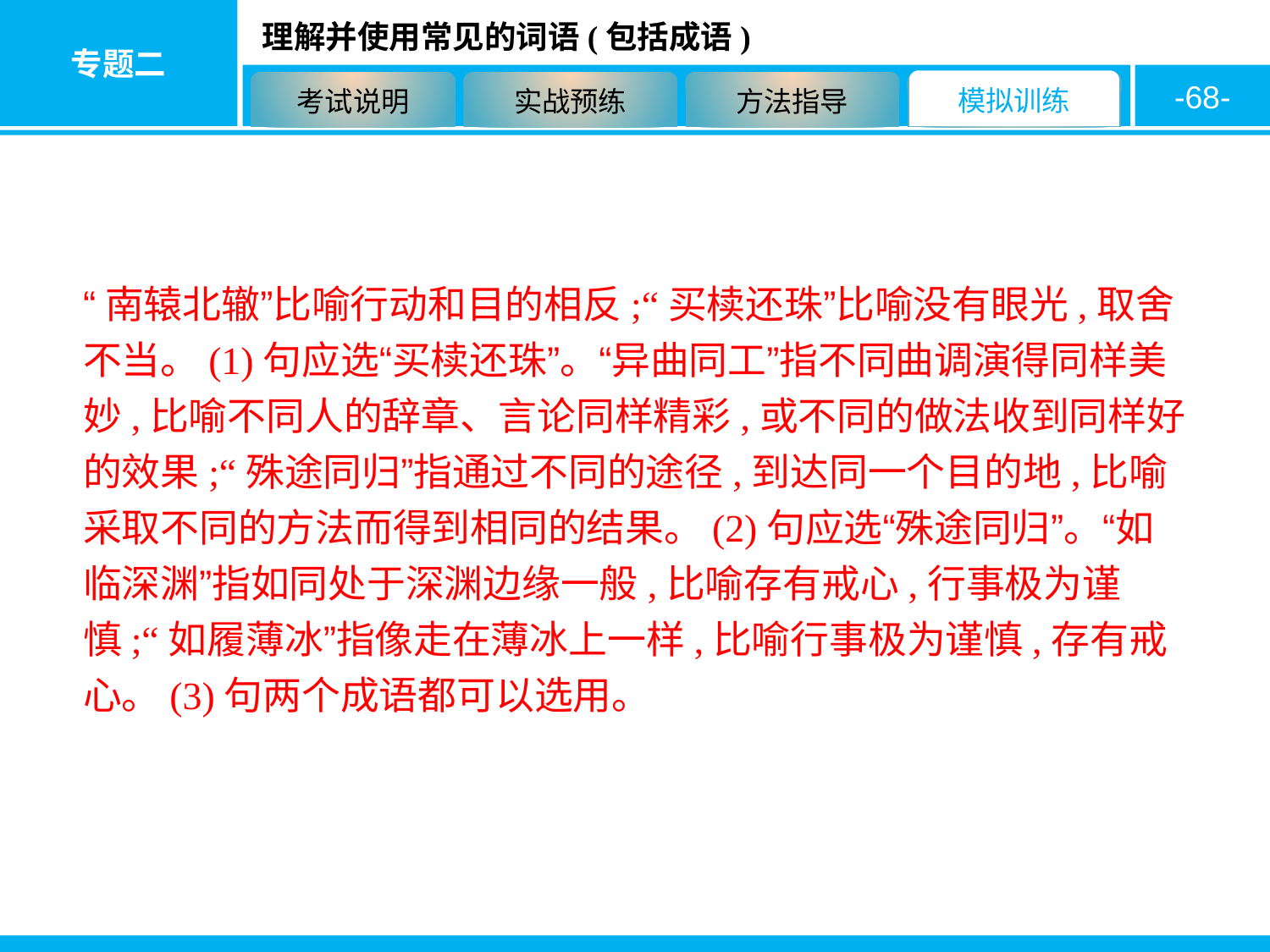

-68-
“南辕北辙”比喻行动和目的相反;“买椟还珠”比喻没有眼光,取舍不当。(1)句应选“买椟还珠”。“异曲同工”指不同曲调演得同样美妙,比喻不同人的辞章、言论同样精彩,或不同的做法收到同样好的效果;“殊途同归”指通过不同的途径,到达同一个目的地,比喻采取不同的方法而得到相同的结果。(2)句应选“殊途同归”。“如临深渊”指如同处于深渊边缘一般,比喻存有戒心,行事极为谨慎;“如履薄冰”指像走在薄冰上一样,比喻行事极为谨慎,存有戒心。(3)句两个成语都可以选用。